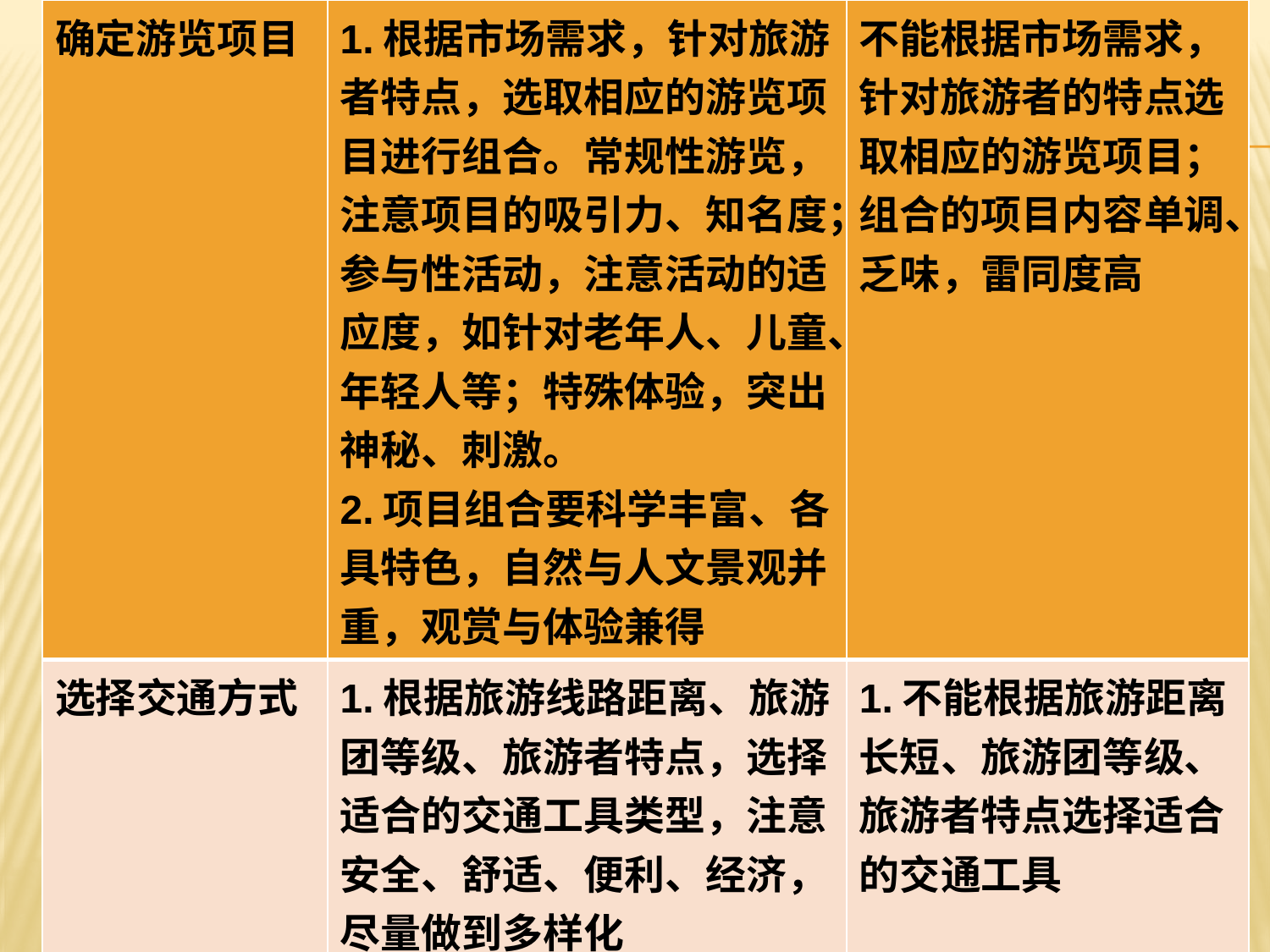

| 确定游览项目 | 1.根据市场需求，针对旅游者特点，选取相应的游览项目进行组合。常规性游览，注意项目的吸引力、知名度；参与性活动，注意活动的适应度，如针对老年人、儿童、年轻人等；特殊体验，突出神秘、刺激。 2.项目组合要科学丰富、各具特色，自然与人文景观并重，观赏与体验兼得 | 不能根据市场需求，针对旅游者的特点选取相应的游览项目；组合的项目内容单调、乏味，雷同度高 |
| --- | --- | --- |
| 选择交通方式 | 1.根据旅游线路距离、旅游团等级、旅游者特点，选择适合的交通工具类型，注意安全、舒适、便利、经济，尽量做到多样化 | 1.不能根据旅游距离长短、旅游团等级、旅游者特点选择适合的交通工具 |
#